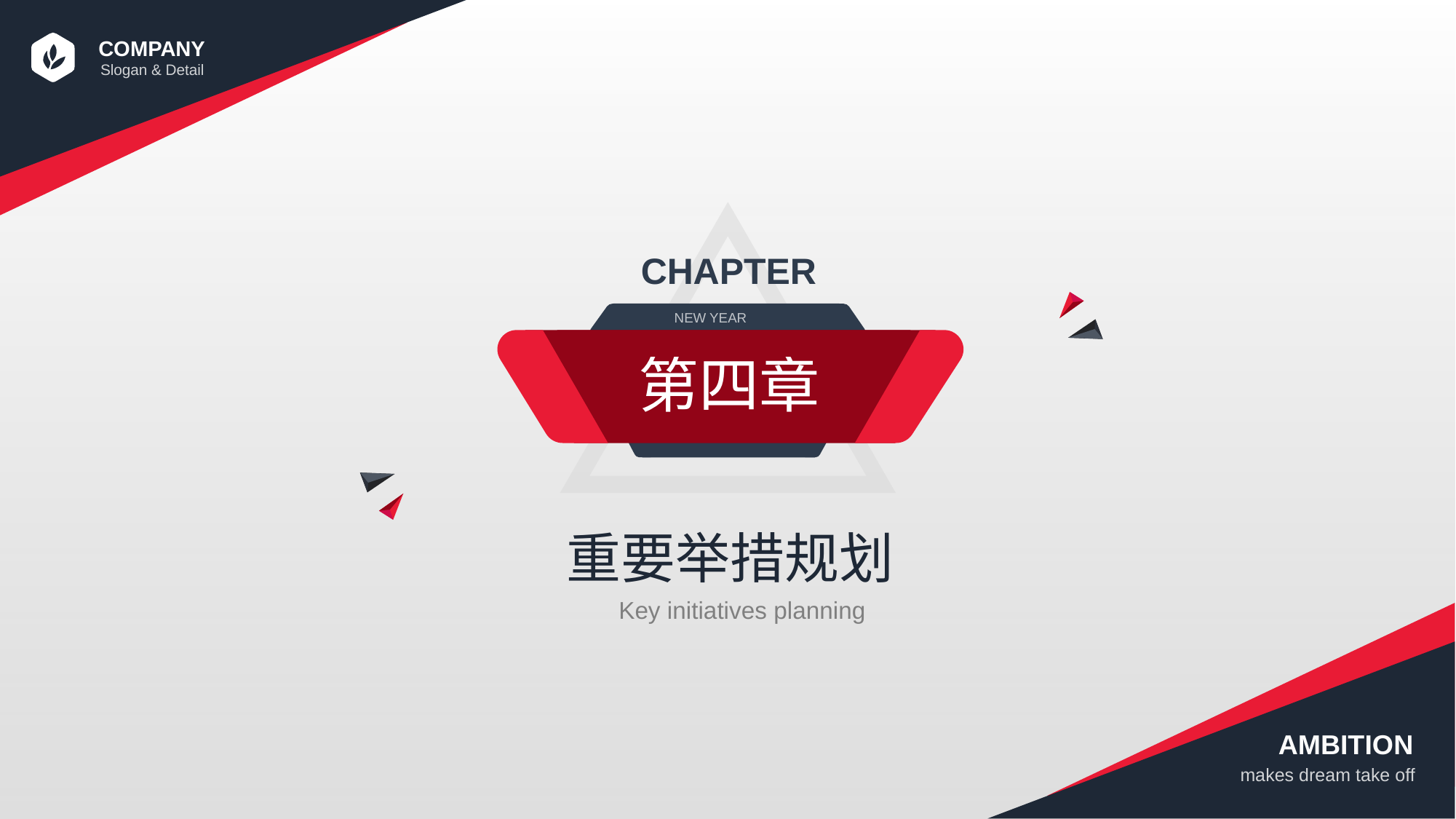

CHAPTER

NEW YEAR

第四章

重要举措规划
Key initiatives planning